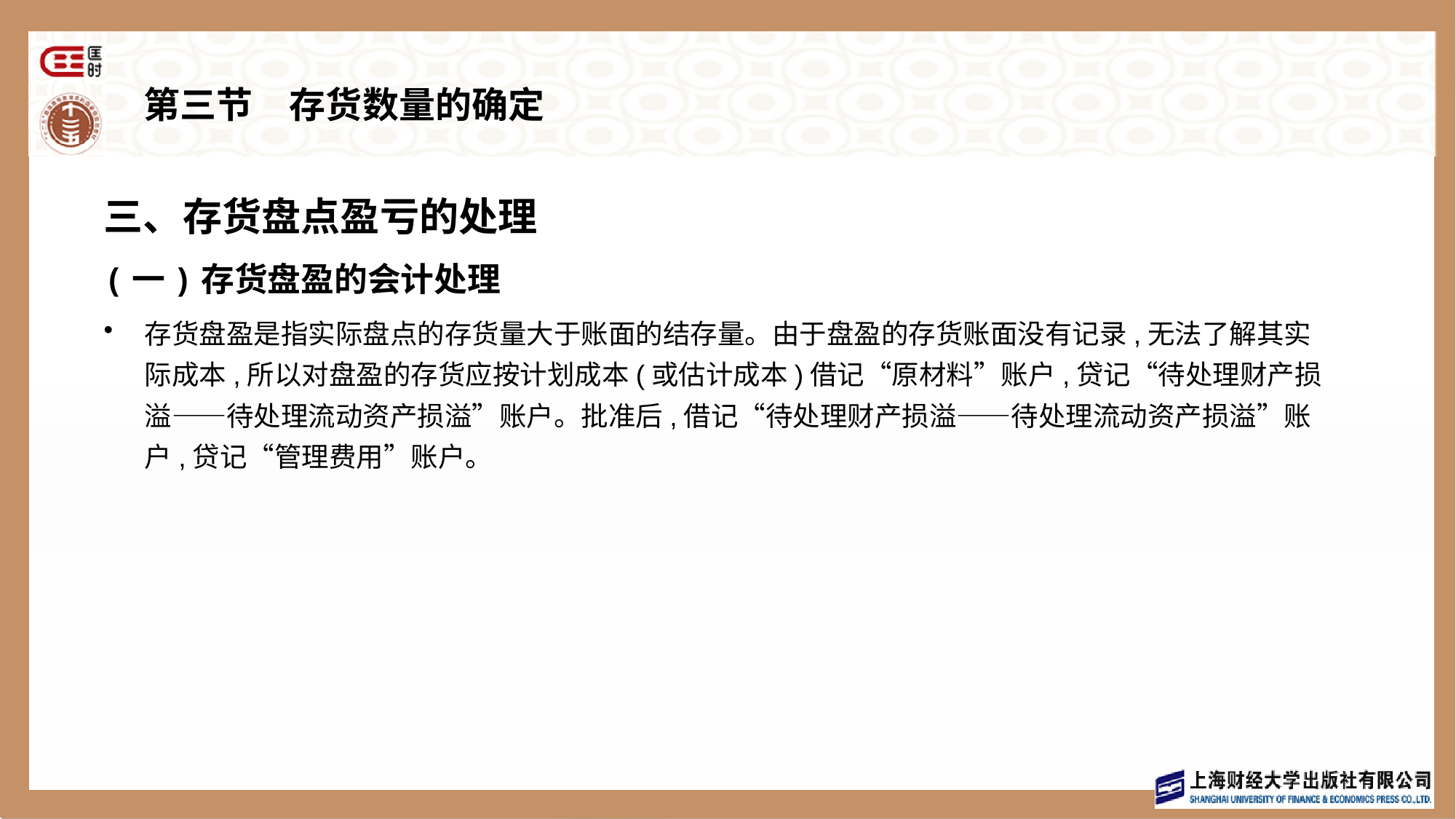

# 第三节　存货数量的确定
三、存货盘点盈亏的处理
(一)存货盘盈的会计处理
存货盘盈是指实际盘点的存货量大于账面的结存量。由于盘盈的存货账面没有记录,无法了解其实际成本,所以对盘盈的存货应按计划成本(或估计成本)借记“原材料”账户,贷记“待处理财产损溢——待处理流动资产损溢”账户。批准后,借记“待处理财产损溢——待处理流动资产损溢”账户,贷记“管理费用”账户。